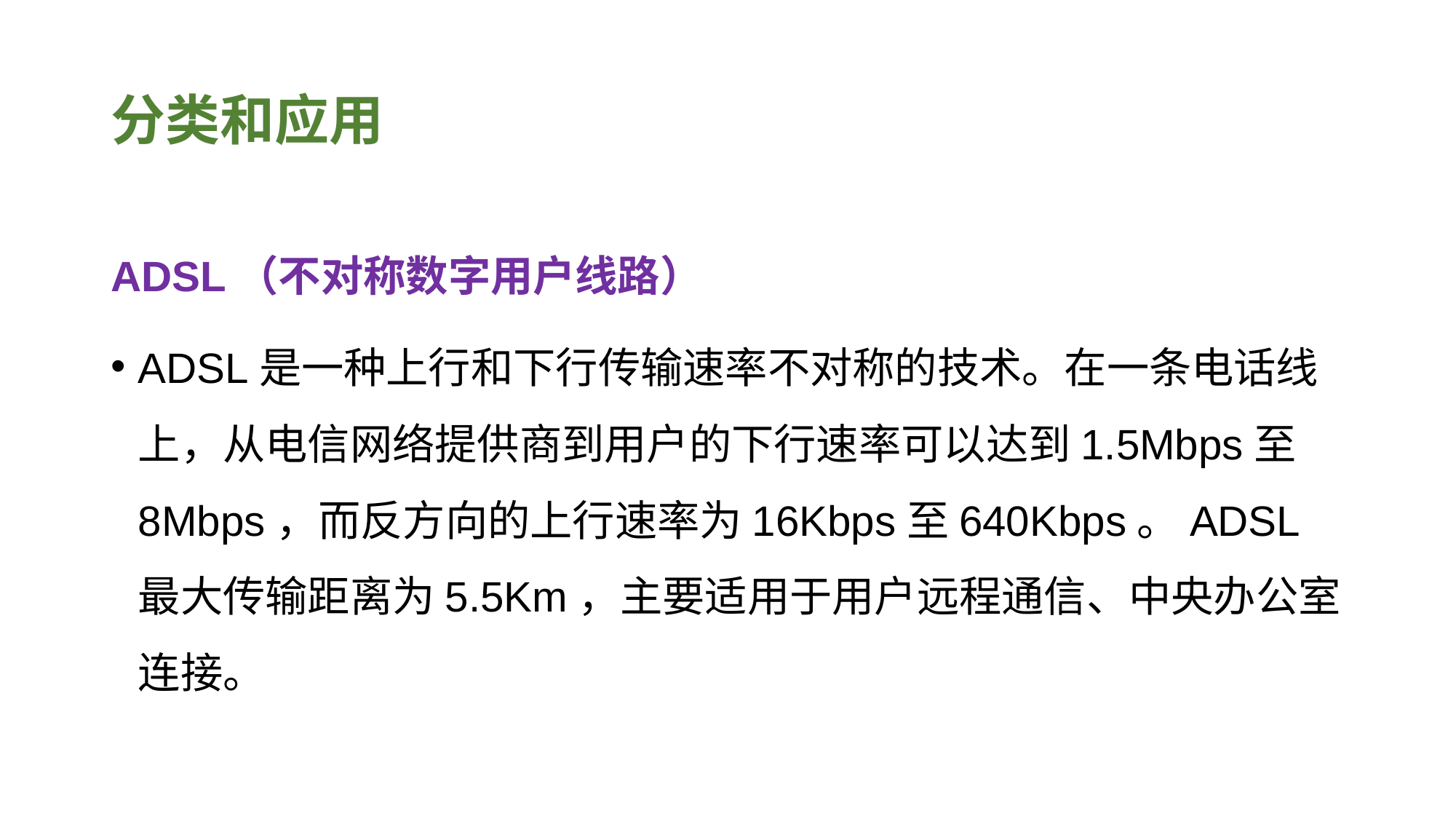

# 分类和应用
ADSL（不对称数字用户线路）
ADSL是一种上行和下行传输速率不对称的技术。在一条电话线上，从电信网络提供商到用户的下行速率可以达到1.5Mbps至8Mbps，而反方向的上行速率为16Kbps至640Kbps。ADSL最大传输距离为5.5Km，主要适用于用户远程通信、中央办公室连接。